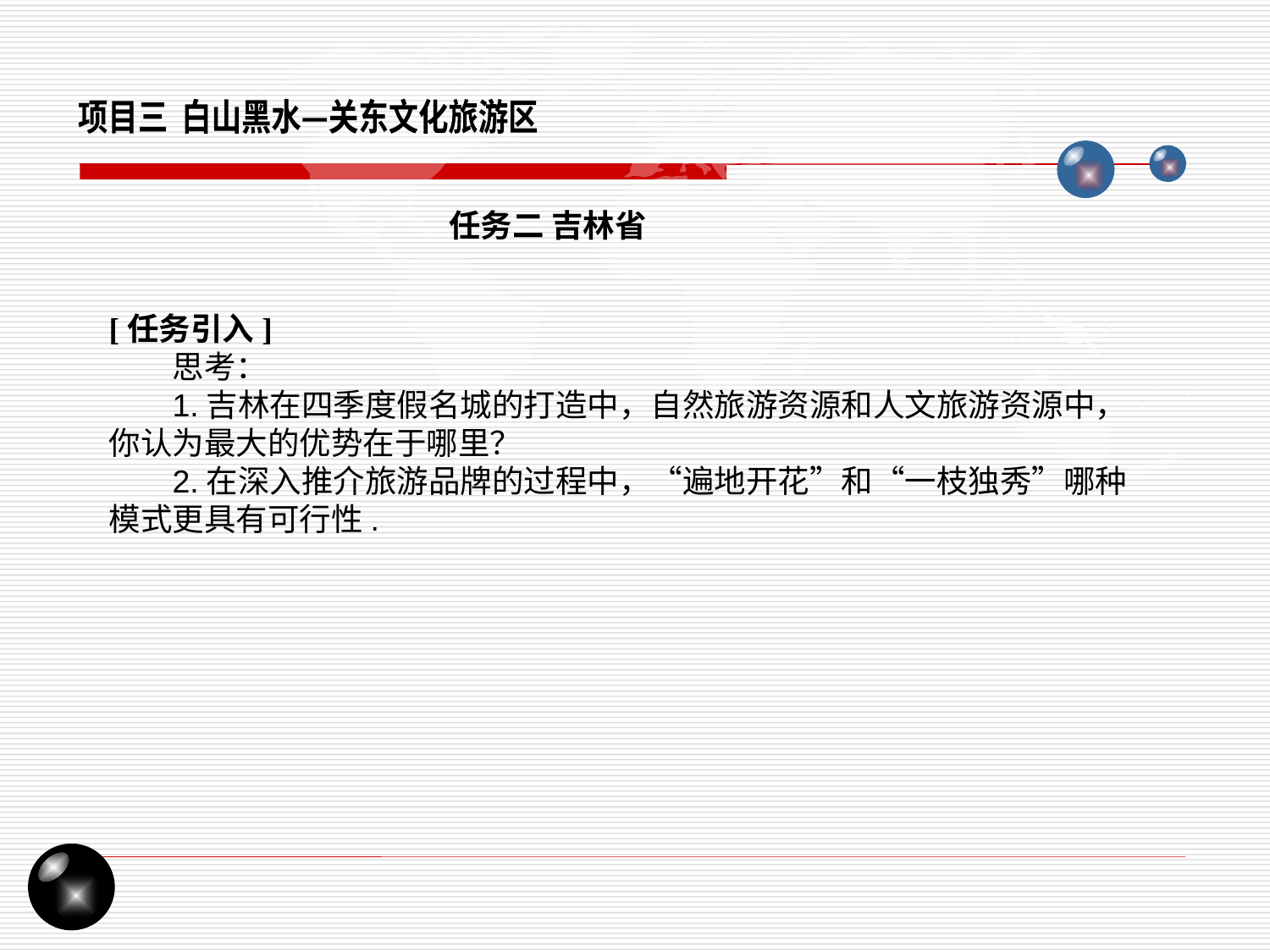

项目三  白山黑水—关东文化旅游区
任务二 吉林省

[任务引入]
思考：
1.吉林在四季度假名城的打造中，自然旅游资源和人文旅游资源中，你认为最大的优势在于哪里？
2.在深入推介旅游品牌的过程中，“遍地开花”和“一枝独秀”哪种模式更具有可行性.